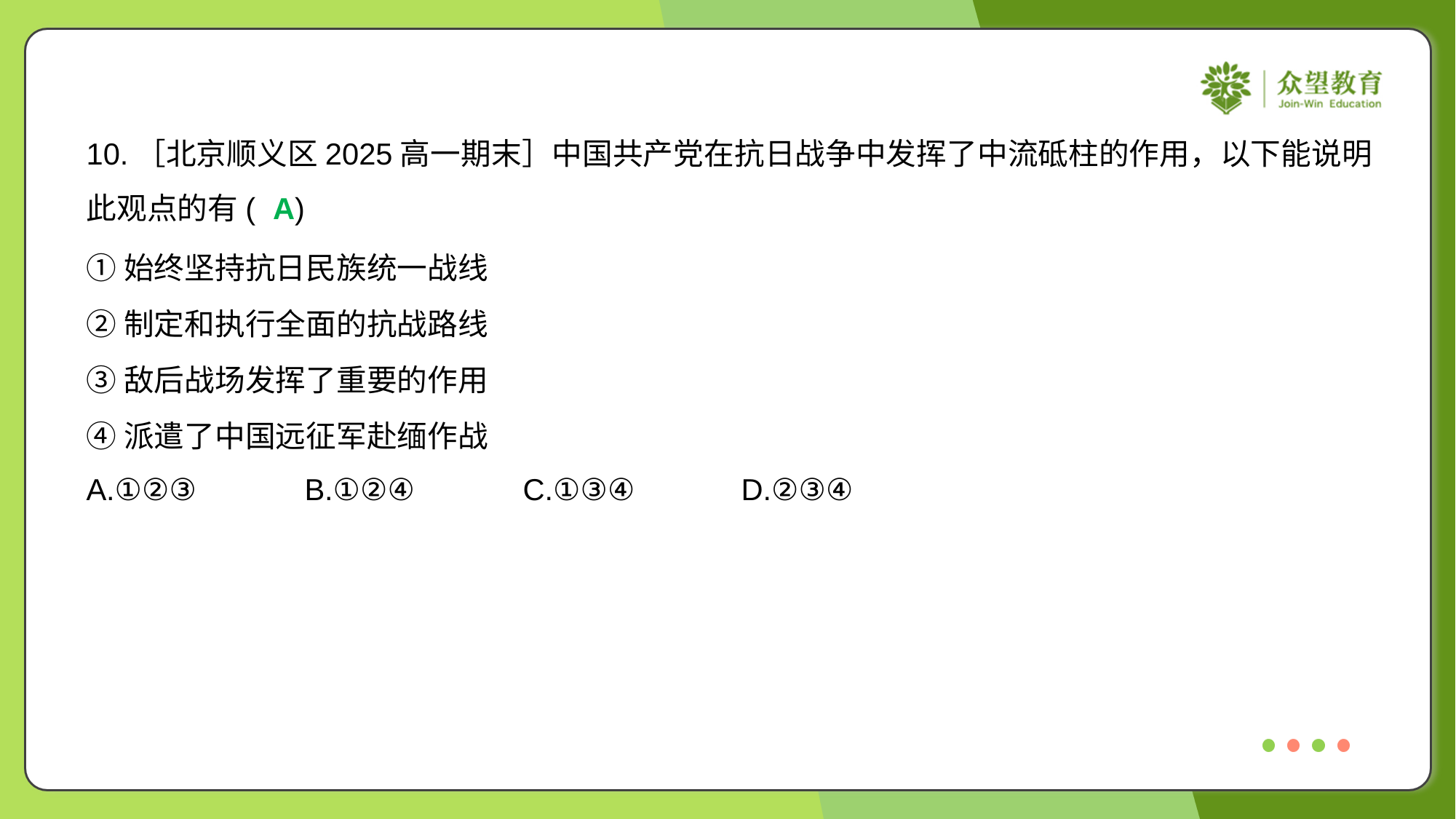

10.［北京顺义区2025高一期末］中国共产党在抗日战争中发挥了中流砥柱的作用，以下能说明
此观点的有(     )
A
①始终坚持抗日民族统一战线
②制定和执行全面的抗战路线
③敌后战场发挥了重要的作用
④派遣了中国远征军赴缅作战
A.①②③	B.①②④	C.①③④	D.②③④